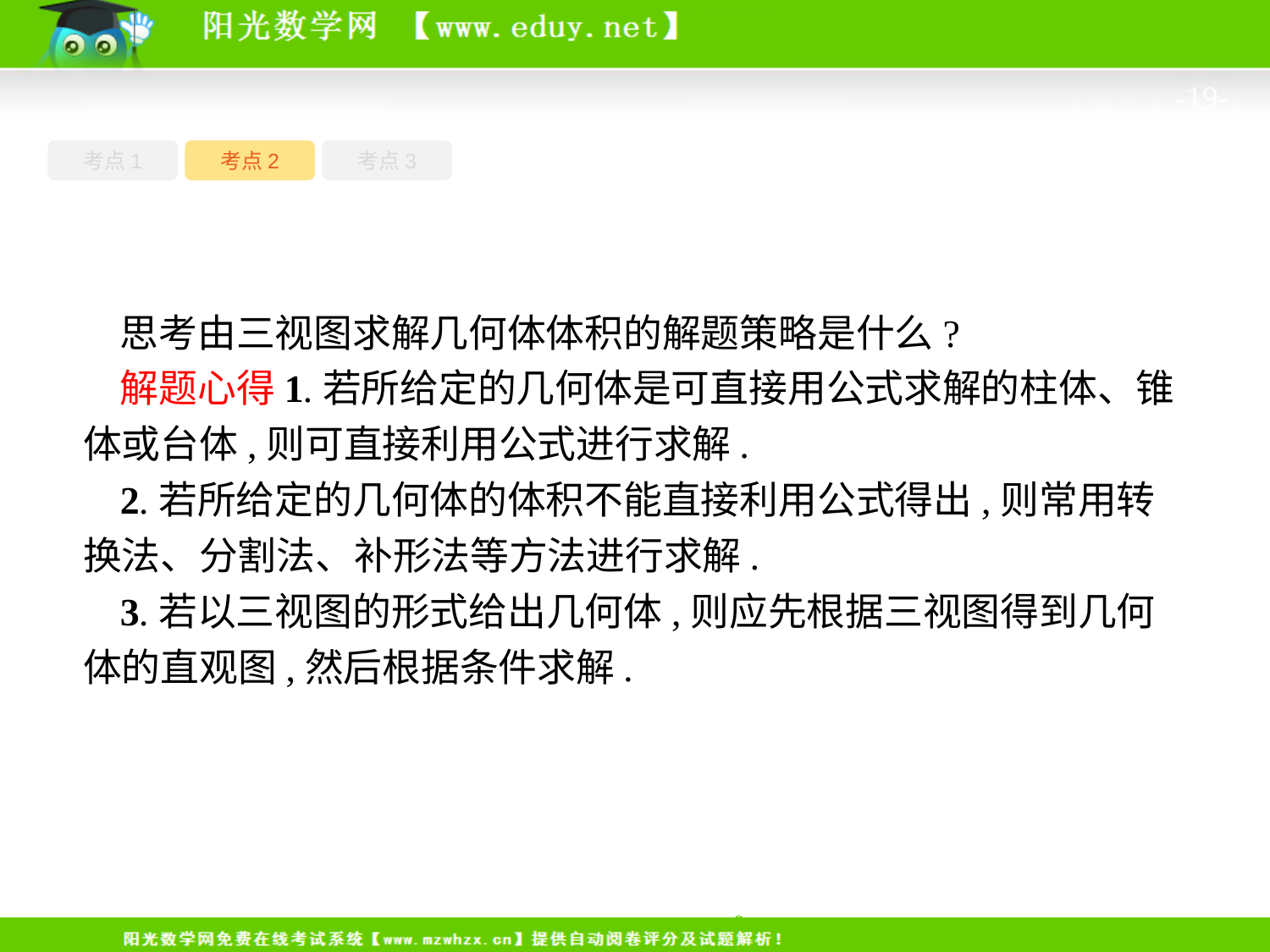

-19-
考点1
考点3
考点2
思考由三视图求解几何体体积的解题策略是什么?
解题心得1.若所给定的几何体是可直接用公式求解的柱体、锥体或台体,则可直接利用公式进行求解.
2.若所给定的几何体的体积不能直接利用公式得出,则常用转换法、分割法、补形法等方法进行求解.
3.若以三视图的形式给出几何体,则应先根据三视图得到几何体的直观图,然后根据条件求解.